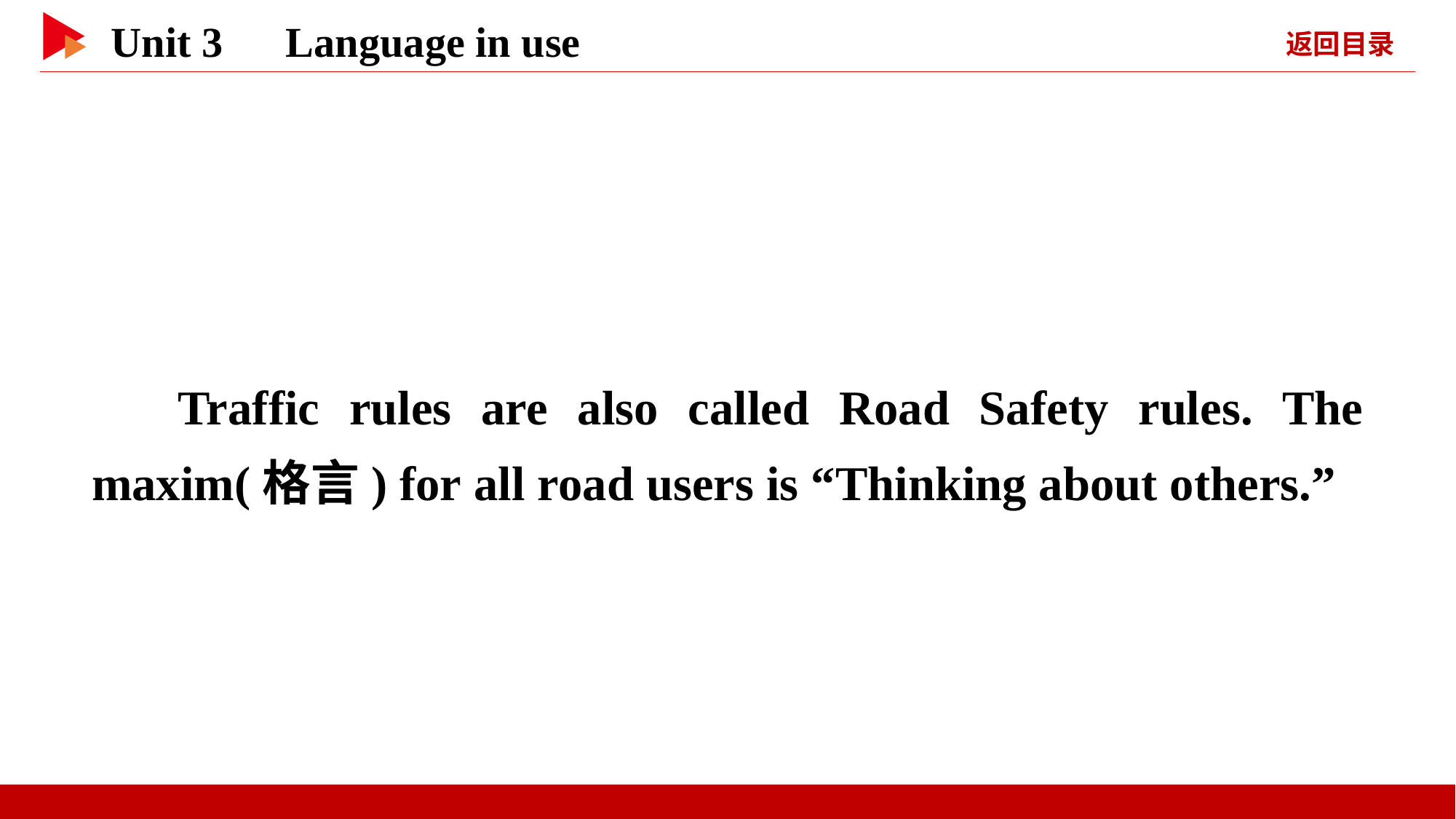

Traffic rules are also called Road Safety rules. The maxim(格言) for all road users is “Thinking about others.”